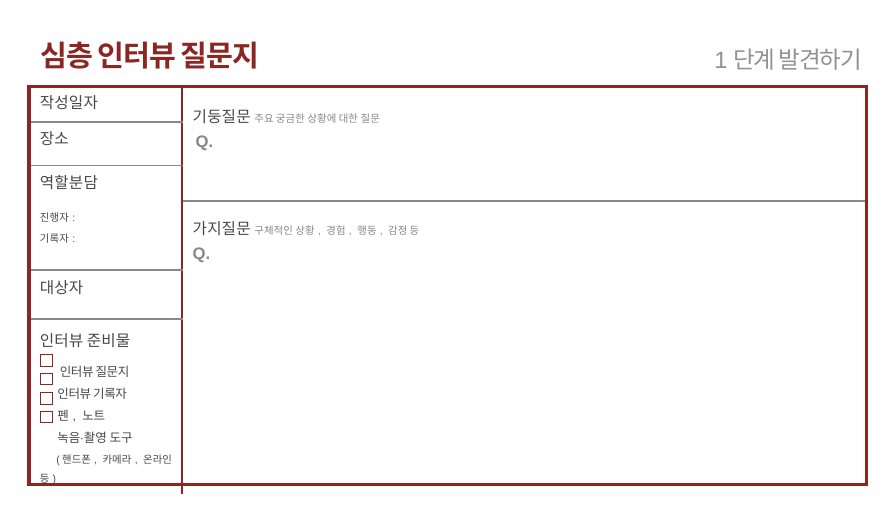

심층 인터뷰 질문지
1단계 발견하기
| 작성일자 |
| --- |
| 장소 |
| 역할분담 진행자: 기록자: |
| 대상자 |
| 인터뷰 준비물 인터뷰 질문지 인터뷰 기록자 펜, 노트 녹음∙촬영 도구 (핸드폰, 카메라, 온라인 등) |

| 기둥질문 주요 궁금한 상황에 대한 질문 Q. |
| --- |
| 가지질문 구체적인 상황, 경험, 행동, 감정 등 Q. |

| 작성일자 |  |  |  |  |  |  |
| --- | --- | --- | --- | --- | --- | --- |
| 장소 |  |  |  |  |  |  |
| 역할분담 |  |  |  |  |  |  |
| 대상자 |  |  |  |  |  |  |
| 인터뷰 준비물 |  |  |  |  |  |  |